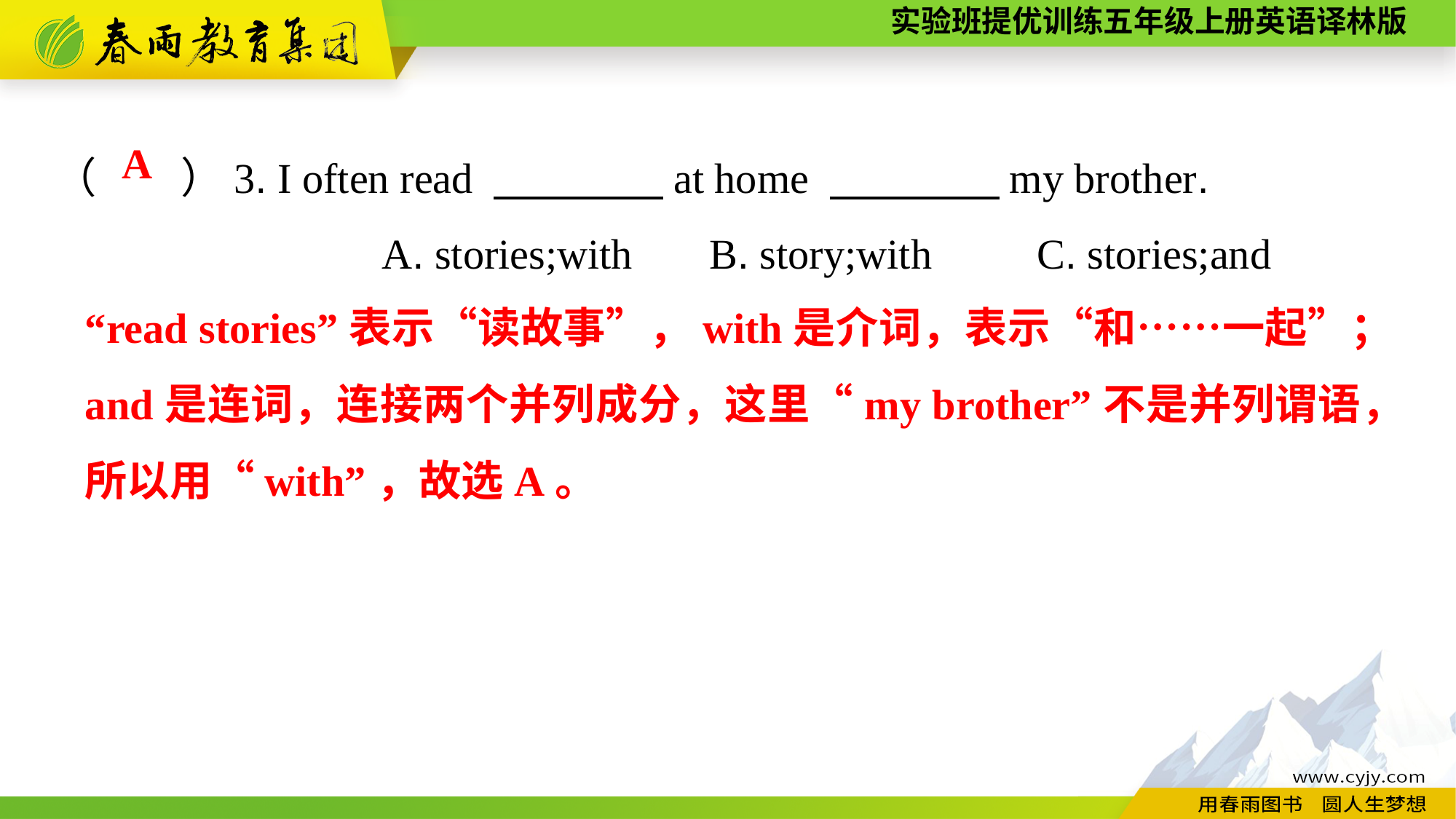

（　　）3. I often read 　　　　at home 　　　　my brother.
			A. stories;with	B. story;with	C. stories;and
A
“read stories”表示“读故事”，with是介词，表示“和……一起”；and是连词，连接两个并列成分，这里“my brother”不是并列谓语，所以用“with”，故选A。